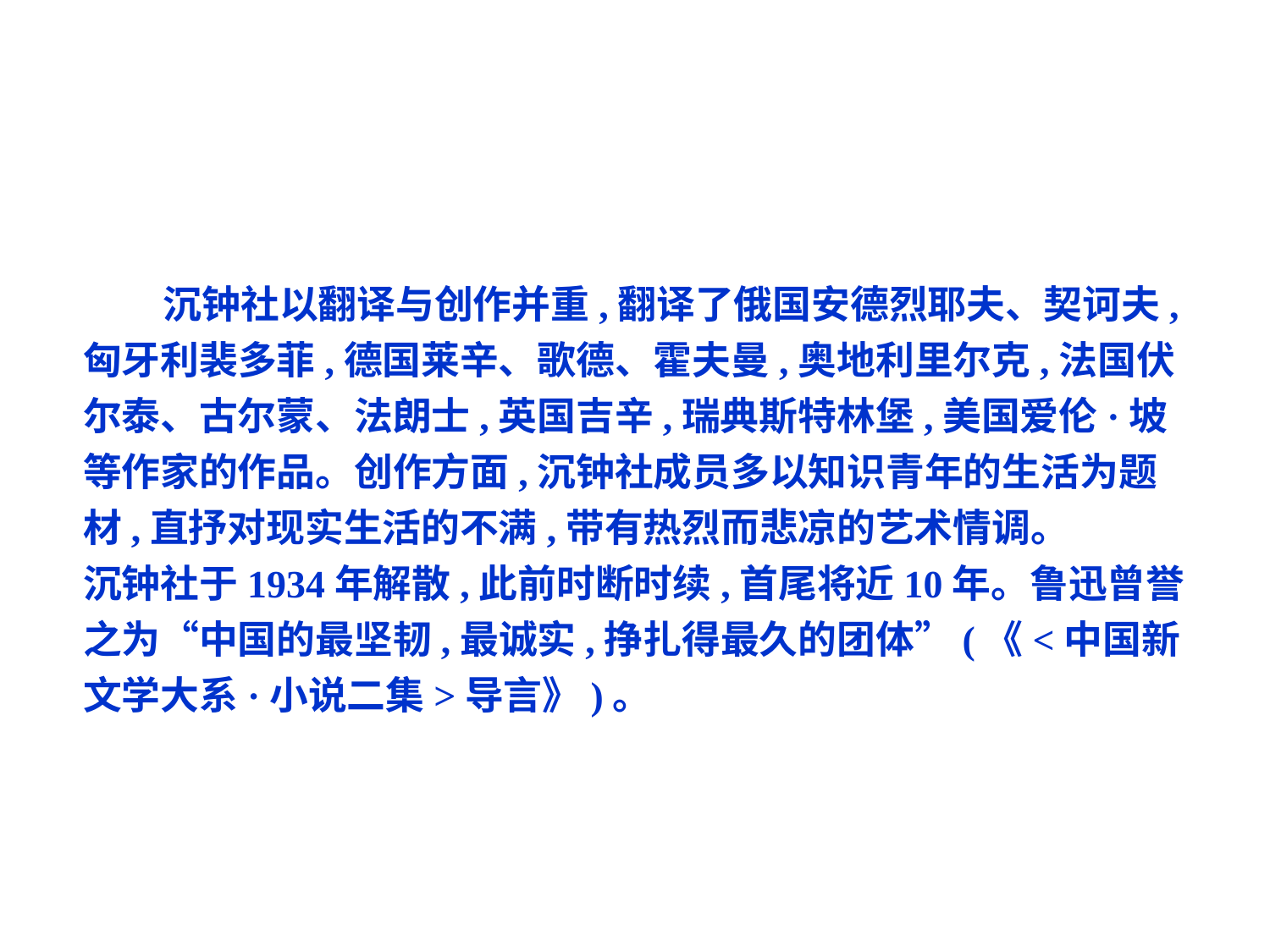

沉钟社以翻译与创作并重,翻译了俄国安德烈耶夫、契诃夫,匈牙利裴多菲,德国莱辛、歌德、霍夫曼,奥地利里尔克,法国伏尔泰、古尔蒙、法朗士,英国吉辛,瑞典斯特林堡,美国爱伦·坡等作家的作品。创作方面,沉钟社成员多以知识青年的生活为题材,直抒对现实生活的不满,带有热烈而悲凉的艺术情调。
沉钟社于1934年解散,此前时断时续,首尾将近10年。鲁迅曾誉之为“中国的最坚韧,最诚实,挣扎得最久的团体”(《<中国新文学大系·小说二集>导言》)。